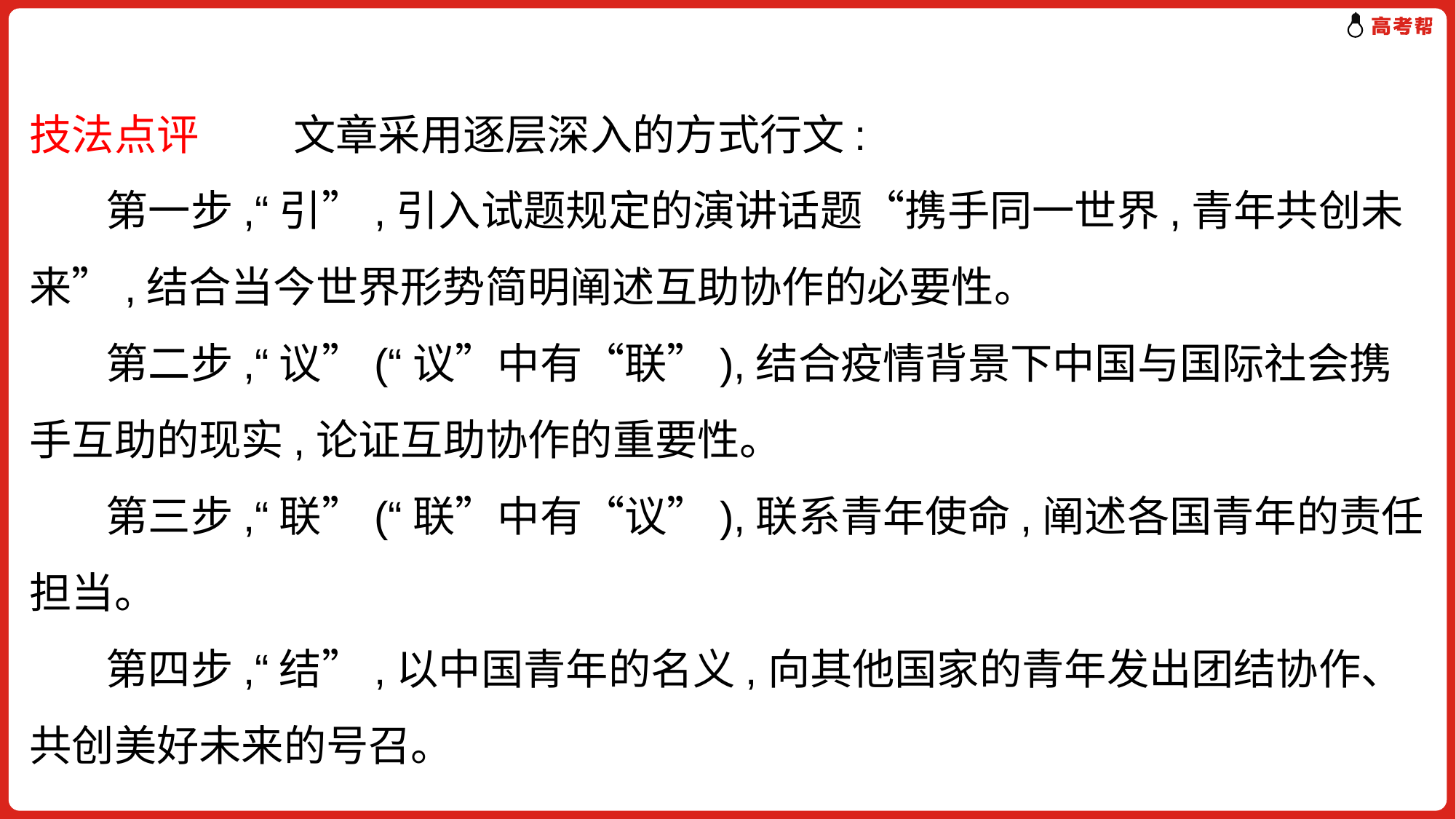

技法点评          文章采用逐层深入的方式行文:
       第一步,“引”,引入试题规定的演讲话题“携手同一世界,青年共创未来”,结合当今世界形势简明阐述互助协作的必要性。
       第二步,“议”(“议”中有“联”),结合疫情背景下中国与国际社会携手互助的现实,论证互助协作的重要性。
       第三步,“联”(“联”中有“议”),联系青年使命,阐述各国青年的责任担当。
       第四步,“结”,以中国青年的名义,向其他国家的青年发出团结协作、共创美好未来的号召。